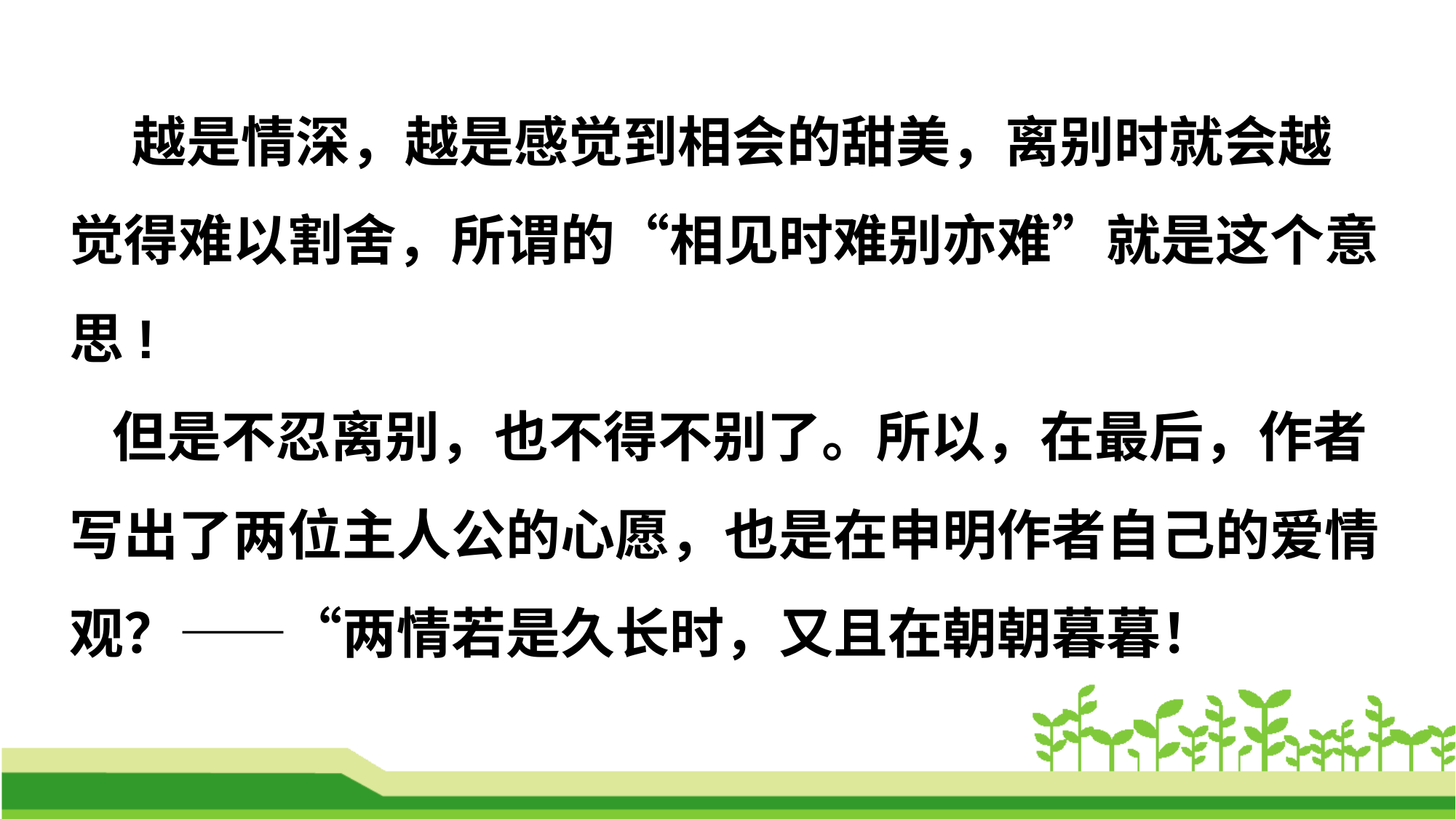

越是情深，越是感觉到相会的甜美，离别时就会越觉得难以割舍，所谓的“相见时难别亦难”就是这个意思!
  但是不忍离别，也不得不别了。所以，在最后，作者写出了两位主人公的心愿，也是在申明作者自己的爱情观？——“两情若是久长时，又且在朝朝暮暮！